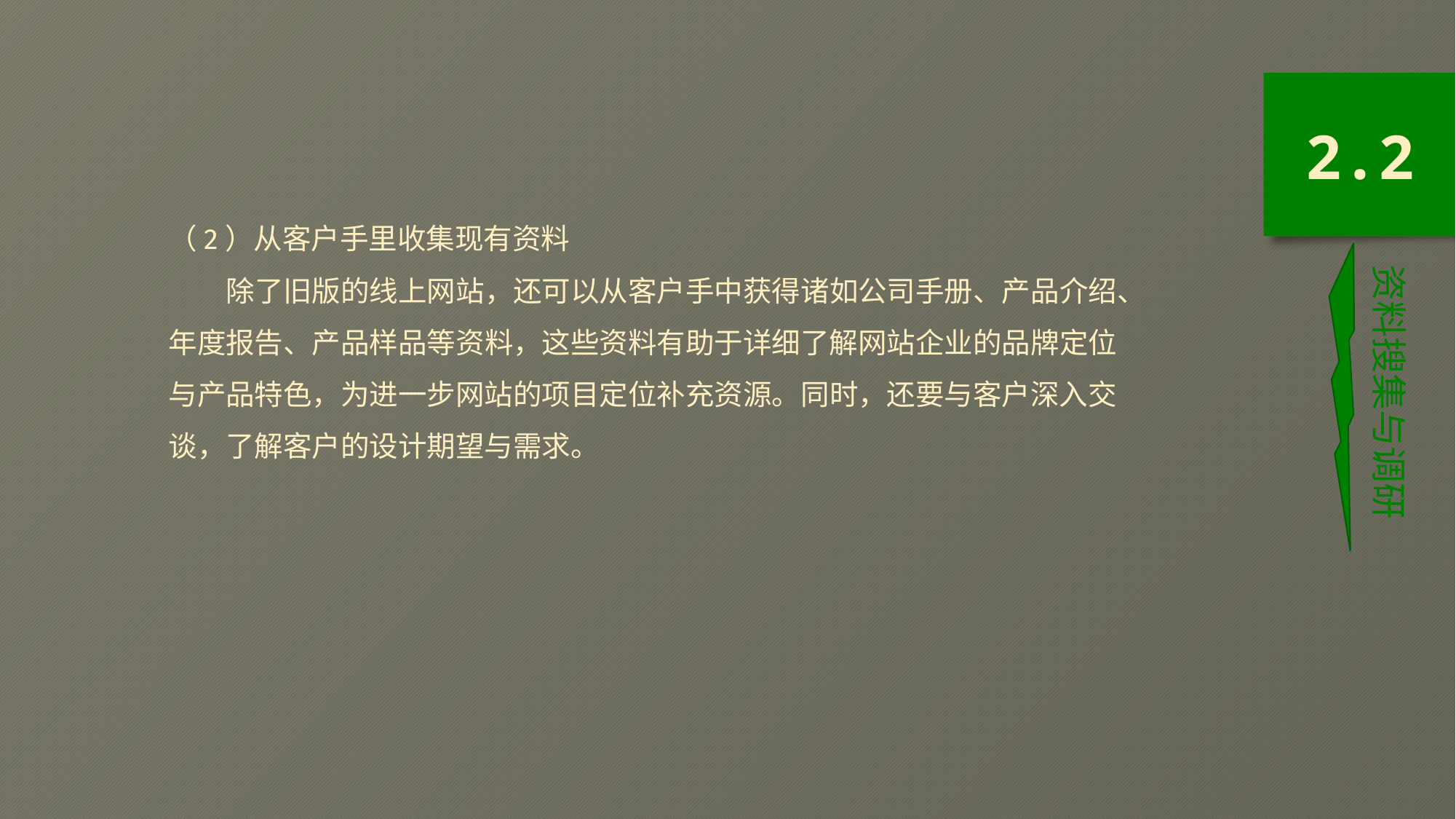

2.2
（2）从客户手里收集现有资料
　　除了旧版的线上网站，还可以从客户手中获得诸如公司手册、产品介绍、年度报告、产品样品等资料，这些资料有助于详细了解网站企业的品牌定位与产品特色，为进一步网站的项目定位补充资源。同时，还要与客户深入交谈，了解客户的设计期望与需求。

资料搜集与调研